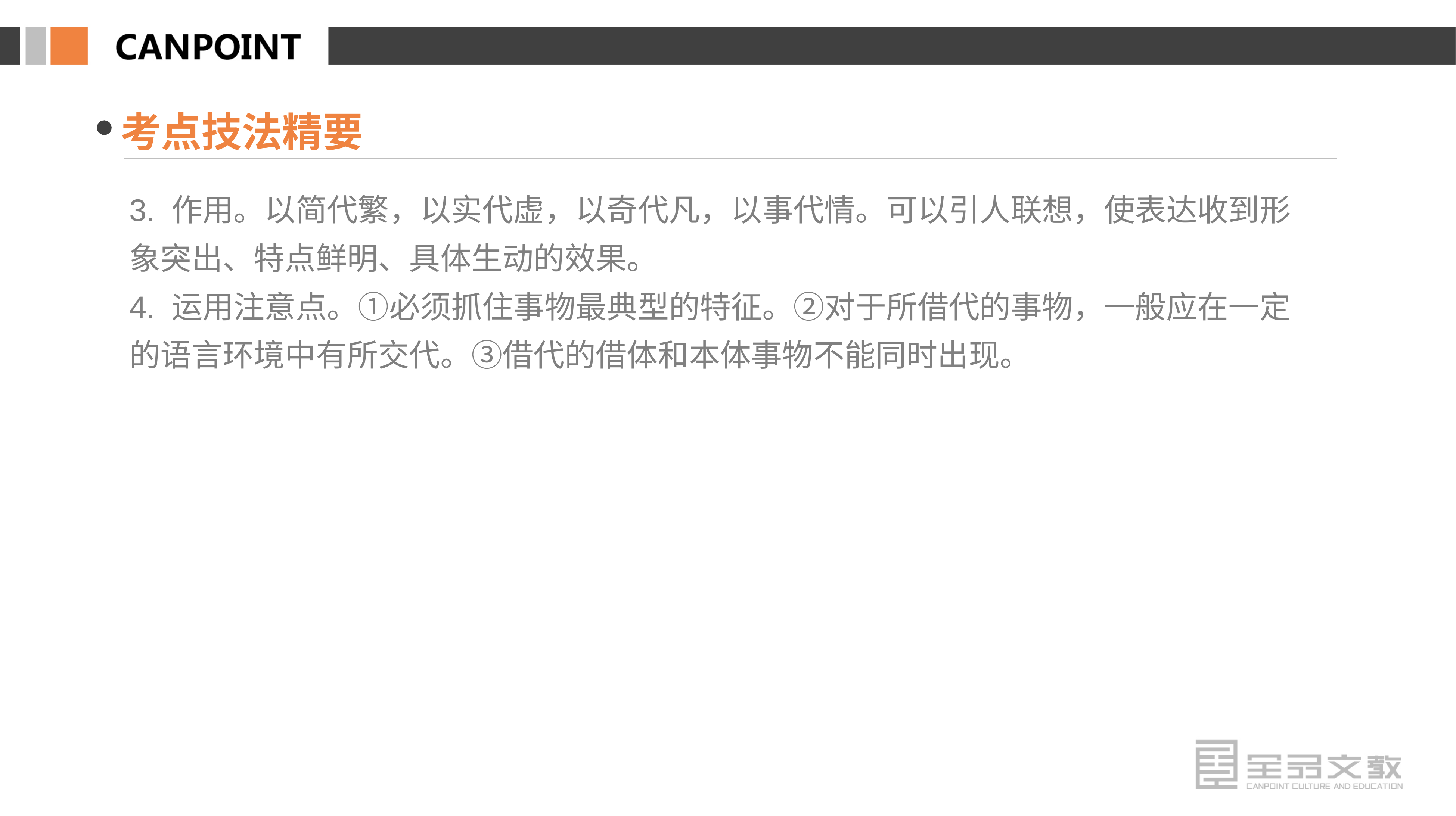

考点技法精要

3. 作用。以简代繁，以实代虚，以奇代凡，以事代情。可以引人联想，使表达收到形象突出、特点鲜明、具体生动的效果。
4. 运用注意点。①必须抓住事物最典型的特征。②对于所借代的事物，一般应在一定的语言环境中有所交代。③借代的借体和本体事物不能同时出现。